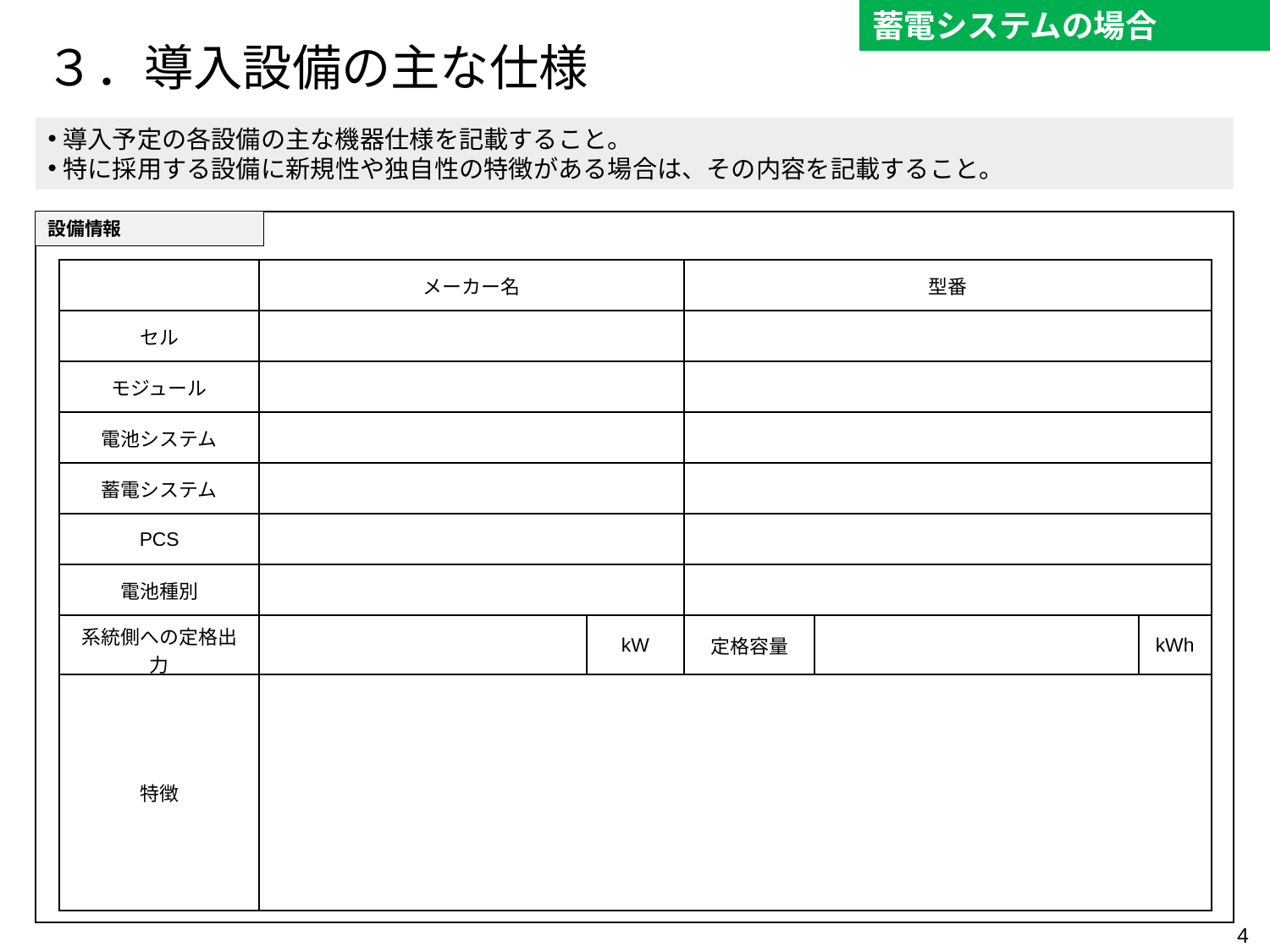

蓄電システムの場合
# ３．導入設備の主な仕様
導入予定の各設備の主な機器仕様を記載すること。
特に採用する設備に新規性や独自性の特徴がある場合は、その内容を記載すること。

設備情報
|  | メーカー名 |  | 型番 |  |  |
| --- | --- | --- | --- | --- | --- |
| セル |  |  |  |  |  |
| モジュール |  |  |  |  |  |
| 電池システム |  |  |  |  |  |
| 蓄電システム |  |  |  |  |  |
| PCS |  |  |  |  |  |
| 電池種別 |  |  |  |  |  |
| 系統側への定格出力 |  | kW | 定格容量 |  | kWh |
| 特徴 |  |  |  |  |  |